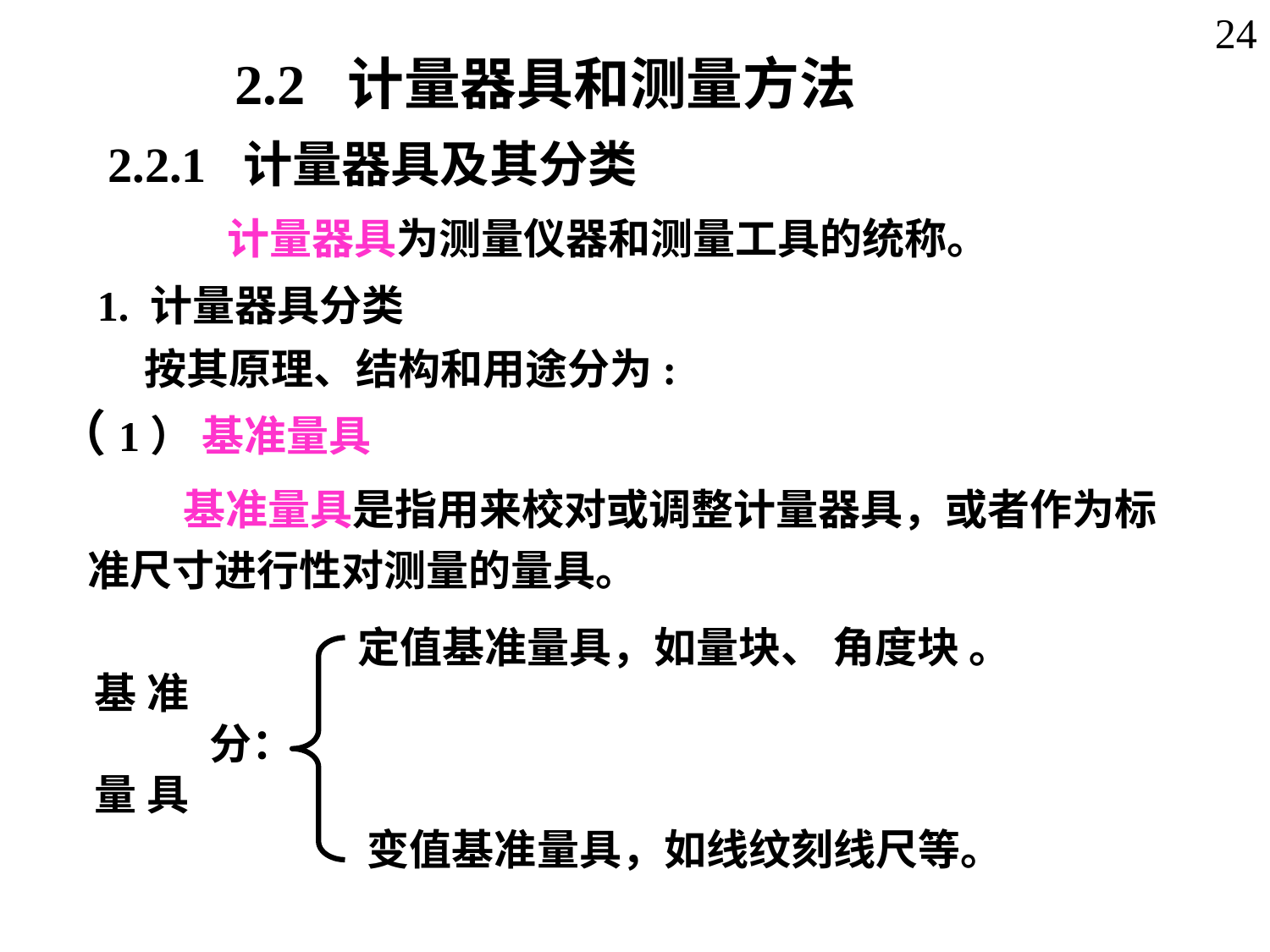

24
2.2  计量器具和测量方法
2.2.1  计量器具及其分类
计量器具为测量仪器和测量工具的统称。
1. 计量器具分类
按其原理、结构和用途分为:
（1） 基准量具
         基准量具是指用来校对或调整计量器具，或者作为标准尺寸进行性对测量的量具。
定值基准量具，如量块、 角度块 。

基 准
           分：
量 具
变值基准量具，如线纹刻线尺等。